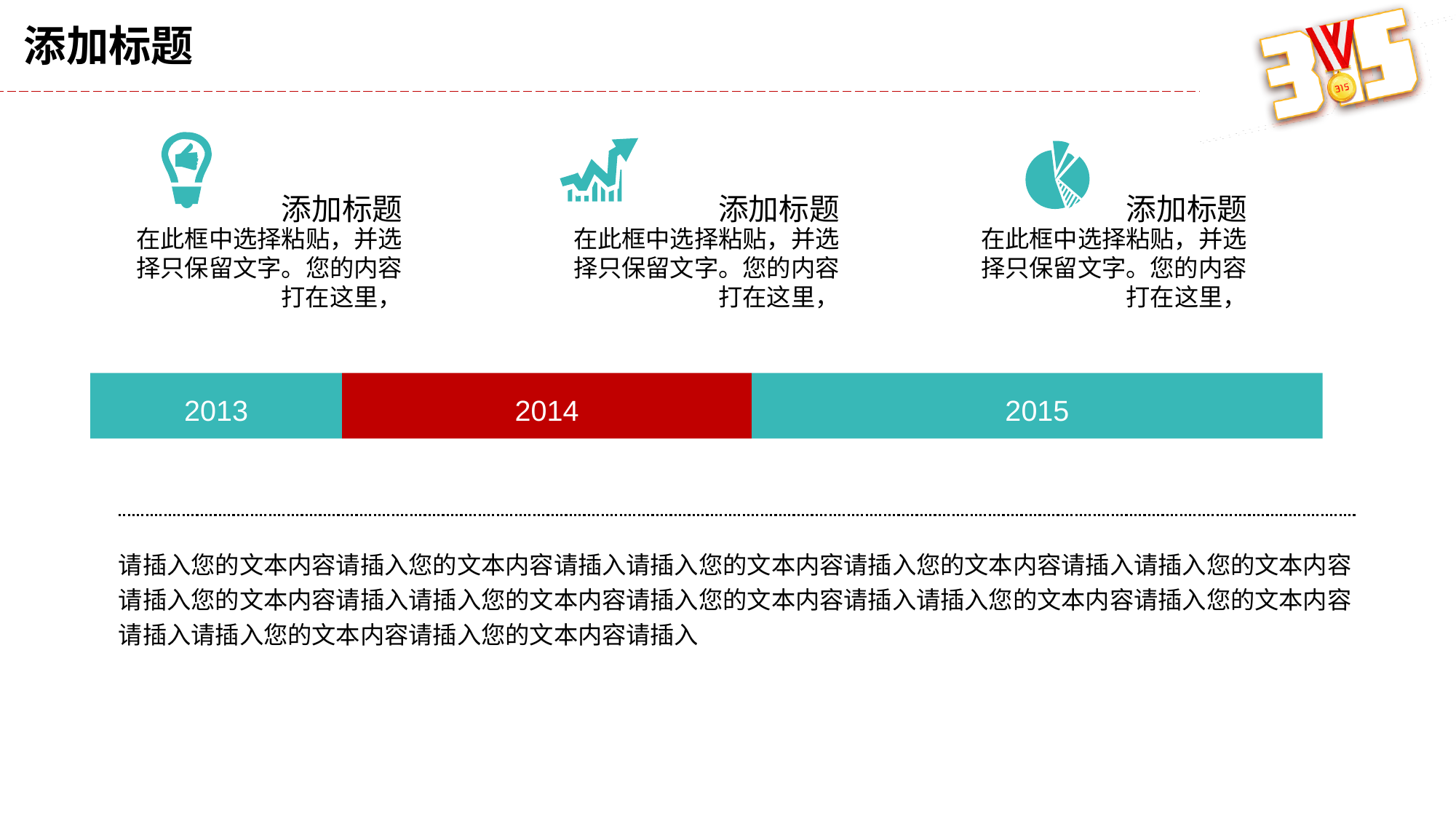

添加标题
添加标题
添加标题
在此框中选择粘贴，并选择只保留文字。您的内容打在这里，
在此框中选择粘贴，并选择只保留文字。您的内容打在这里，
在此框中选择粘贴，并选择只保留文字。您的内容打在这里，
2013
2014
2015
请插入您的文本内容请插入您的文本内容请插入请插入您的文本内容请插入您的文本内容请插入请插入您的文本内容请插入您的文本内容请插入请插入您的文本内容请插入您的文本内容请插入请插入您的文本内容请插入您的文本内容请插入请插入您的文本内容请插入您的文本内容请插入